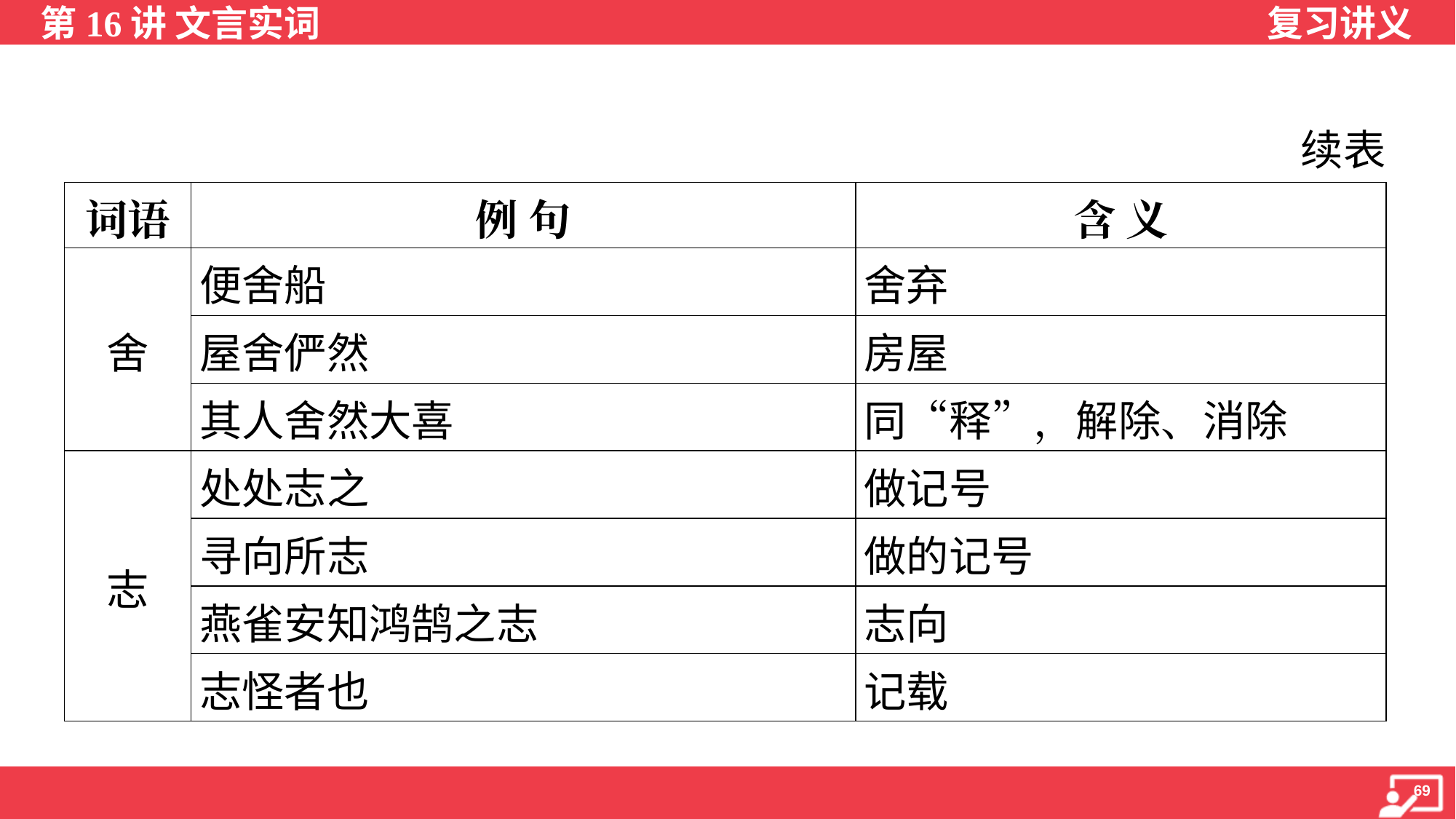

续表
| 词语 | 例 句 | 含 义 |
| --- | --- | --- |
| 舍 | 便舍船 | 舍弃 |
|  | 屋舍俨然 | 房屋 |
|  | 其人舍然大喜 | 同“释”，解除、消除 |
| 志 | 处处志之 | 做记号 |
|  | 寻向所志 | 做的记号 |
|  | 燕雀安知鸿鹄之志 | 志向 |
|  | 志怪者也 | 记载 |